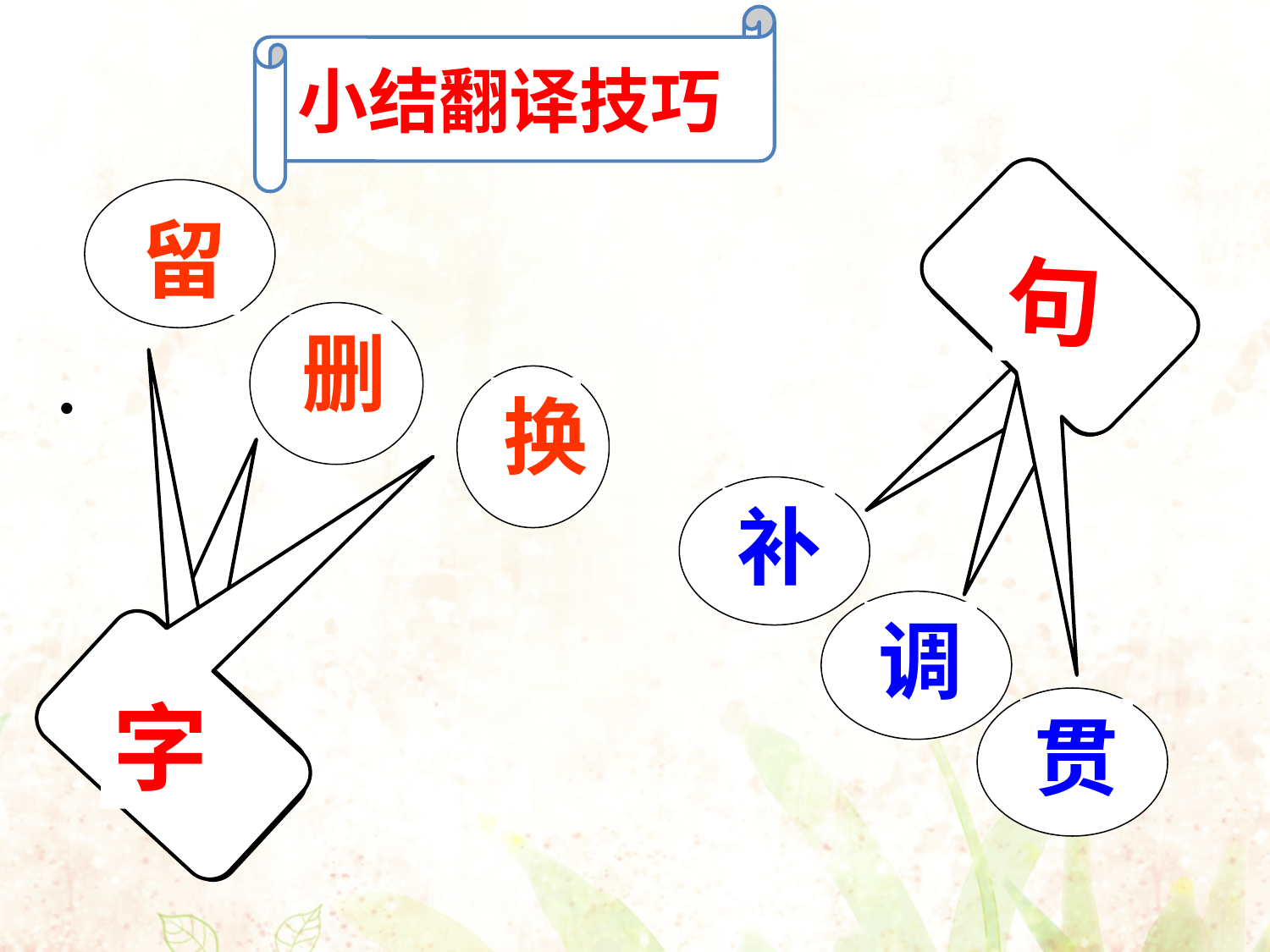

小结翻译技巧

留

句

删

换
•

补

调

字

贯